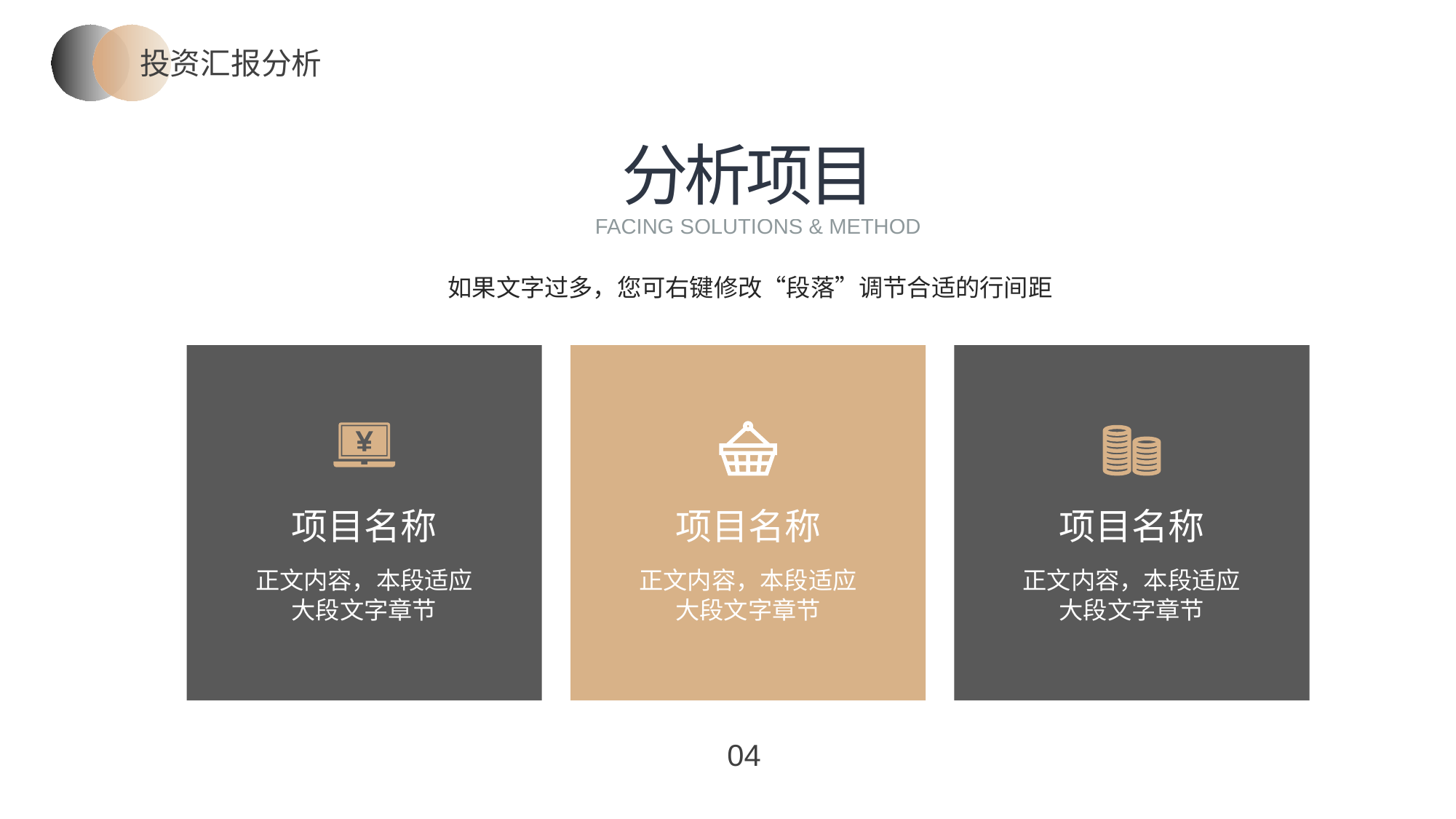

投资汇报分析
分析项目
FACING SOLUTIONS & METHOD
如果文字过多，您可右键修改“段落”调节合适的行间距

项目名称
项目名称
项目名称
正文内容，本段适应大段文字章节
正文内容，本段适应大段文字章节
正文内容，本段适应大段文字章节
04